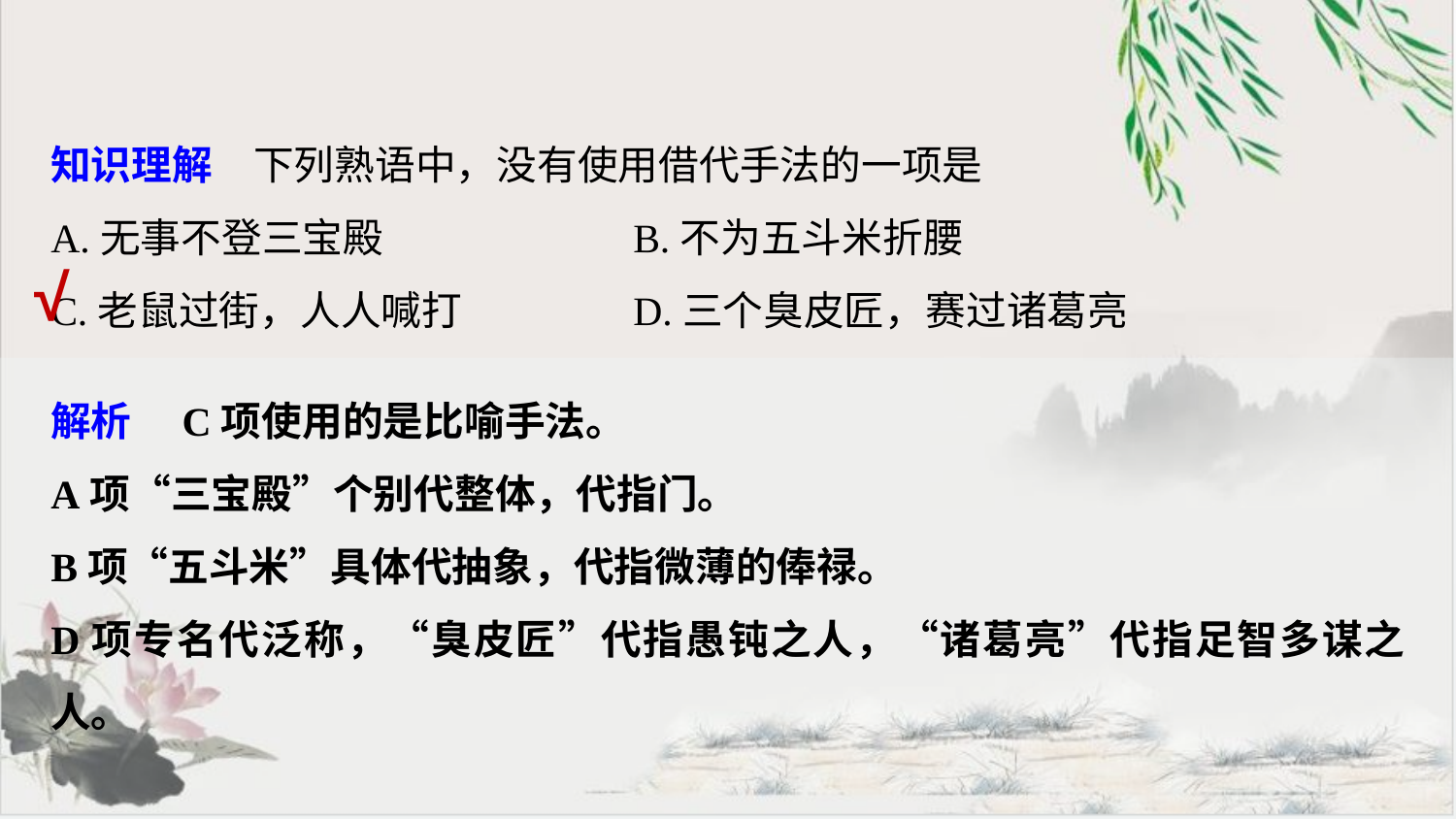

知识理解　下列熟语中，没有使用借代手法的一项是
A.无事不登三宝殿		B.不为五斗米折腰
C.老鼠过街，人人喊打		D.三个臭皮匠，赛过诸葛亮
√
解析　C项使用的是比喻手法。
A项“三宝殿”个别代整体，代指门。
B项“五斗米”具体代抽象，代指微薄的俸禄。
D项专名代泛称，“臭皮匠”代指愚钝之人，“诸葛亮”代指足智多谋之人。